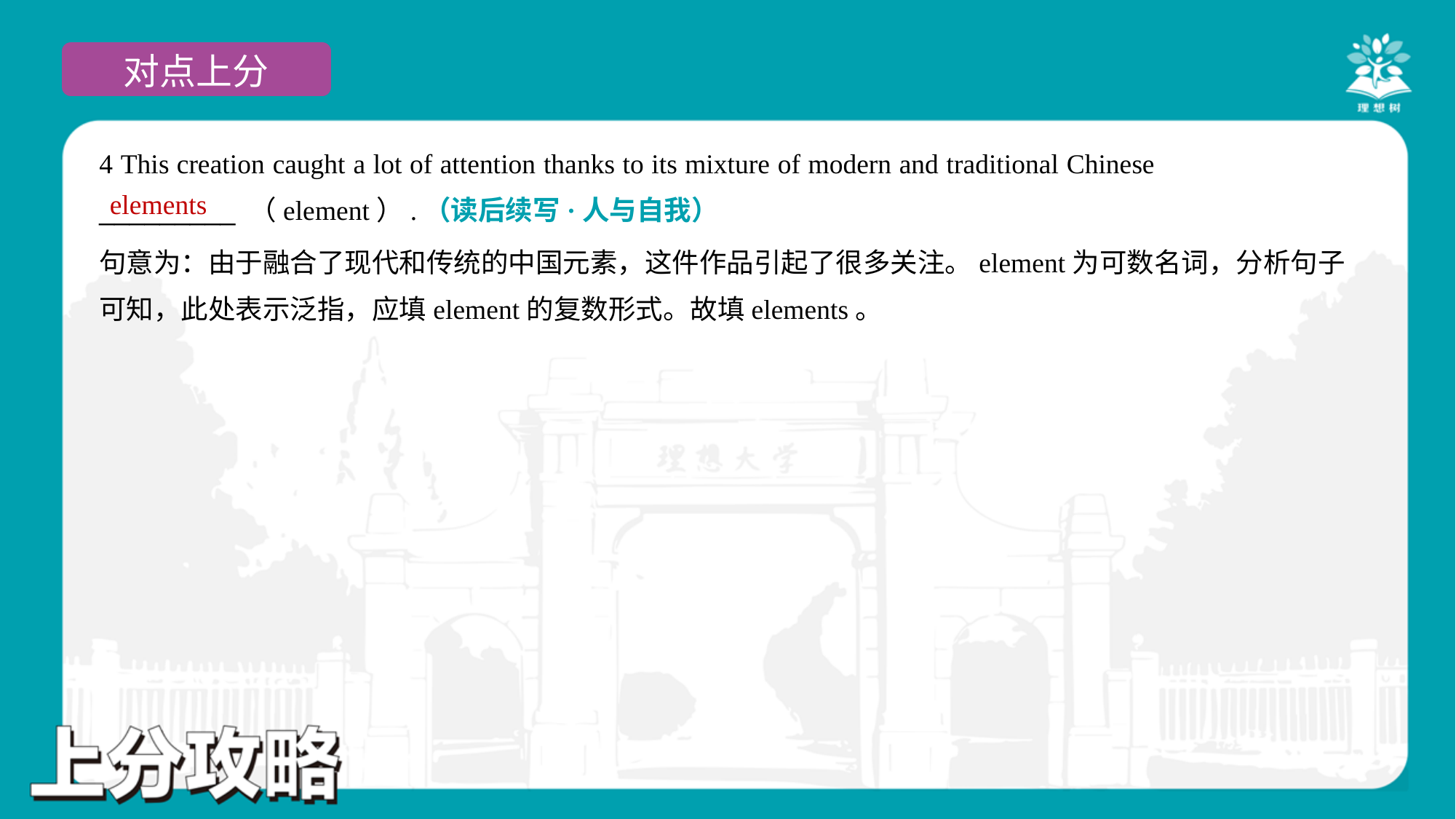

4 This creation caught a lot of attention thanks to its mixture of modern and traditional Chinese
_________ （element）.（读后续写·人与自我）
elements
句意为：由于融合了现代和传统的中国元素，这件作品引起了很多关注。element为可数名词，分析句子
可知，此处表示泛指，应填element的复数形式。故填elements。